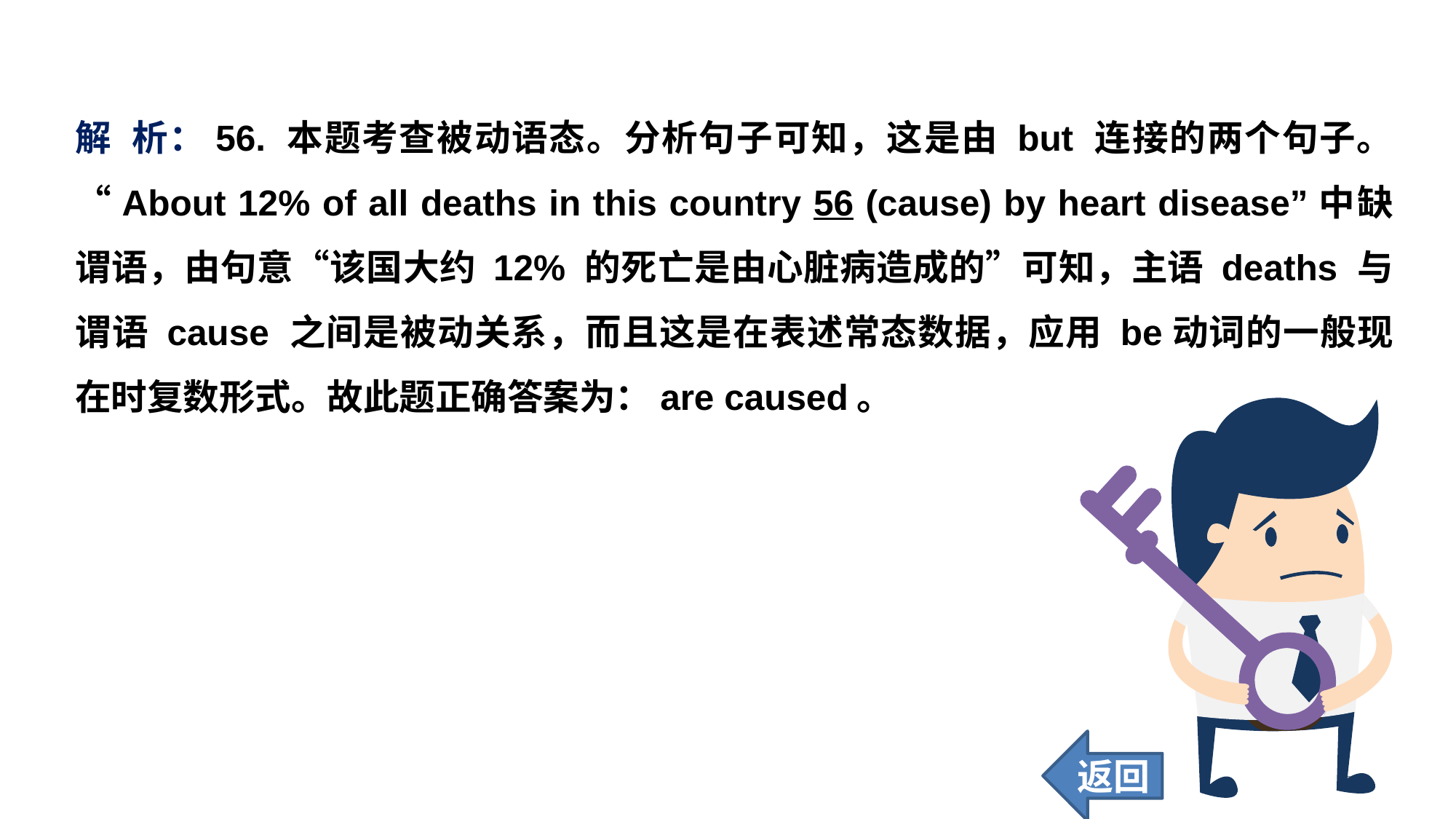

解  析：56. 本题考查被动语态。分析句子可知，这是由 but 连接的两个句子。“About 12% of all deaths in this country 56 (cause) by heart disease”中缺谓语，由句意“该国大约 12% 的死亡是由心脏病造成的”可知，主语 deaths 与谓语 cause 之间是被动关系，而且这是在表述常态数据，应用 be动词的一般现在时复数形式。故此题正确答案为：are caused。

返回
256